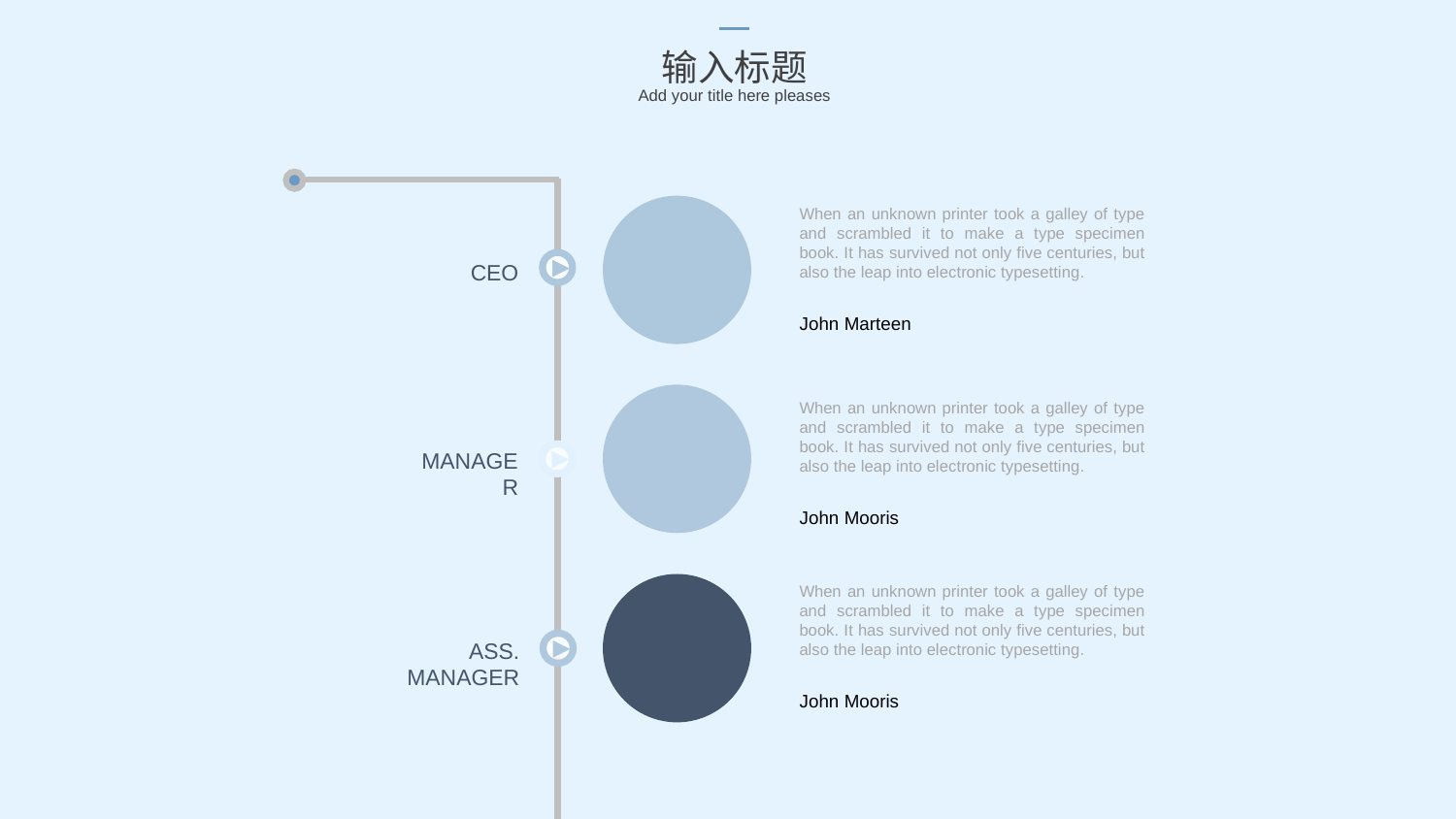

输入标题
Add your title here pleases

CEO

MANAGER

ASS. MANAGER

When an unknown printer took a galley of type and scrambled it to make a type specimen book. It has survived not only five centuries, but also the leap into electronic typesetting.

John Marteen
When an unknown printer took a galley of type and scrambled it to make a type specimen book. It has survived not only five centuries, but also the leap into electronic typesetting.

John Mooris
When an unknown printer took a galley of type and scrambled it to make a type specimen book. It has survived not only five centuries, but also the leap into electronic typesetting.

John Mooris